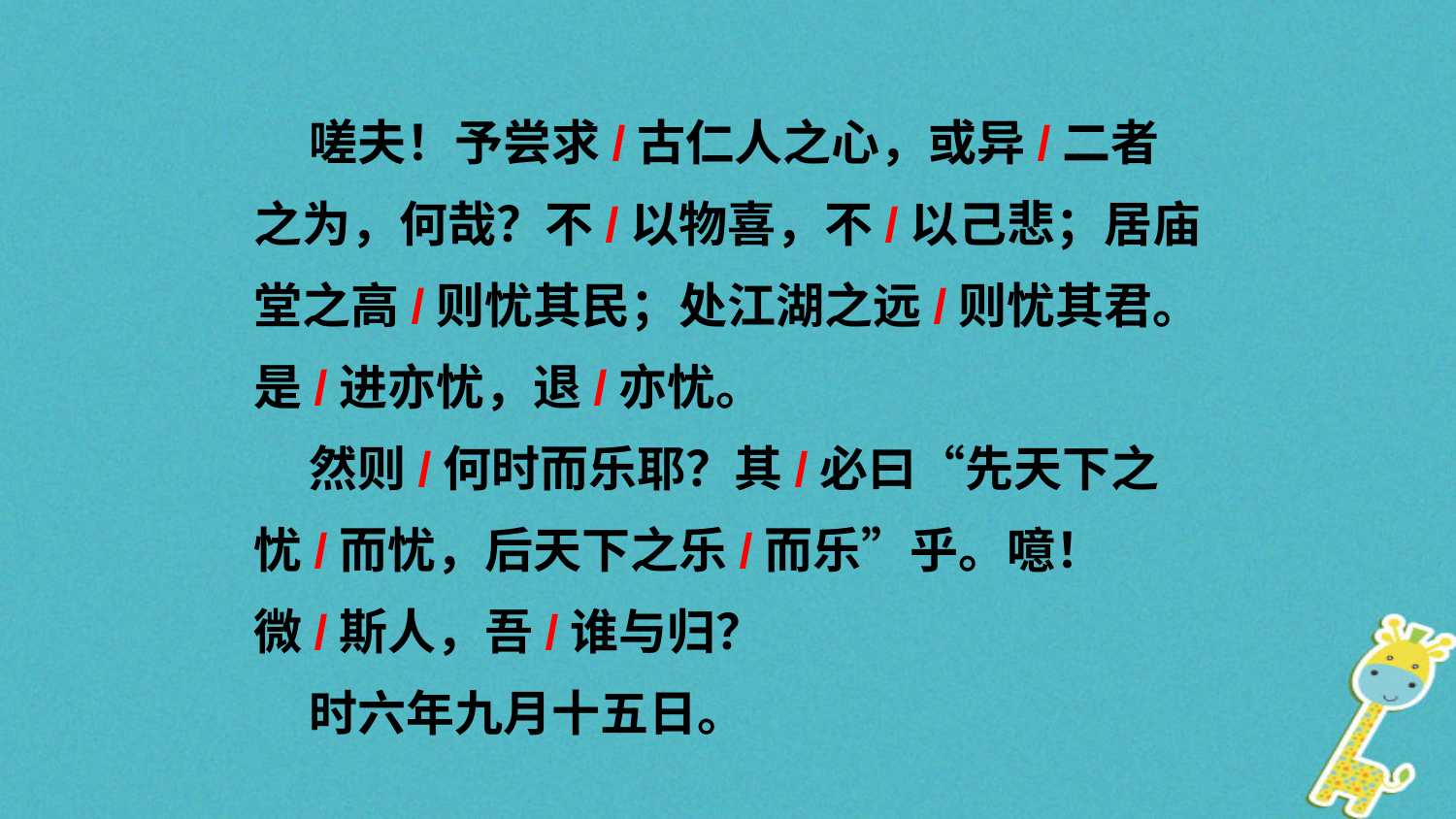

嗟夫！予尝求/古仁人之心，或异/二者之为，何哉？不/以物喜，不/以己悲；居庙堂之高/则忧其民；处江湖之远/则忧其君。是/进亦忧，退/亦忧。
    然则/何时而乐耶？其/必曰“先天下之忧/而忧，后天下之乐/而乐”乎。噫！微/斯人，吾/谁与归？
    时六年九月十五日。